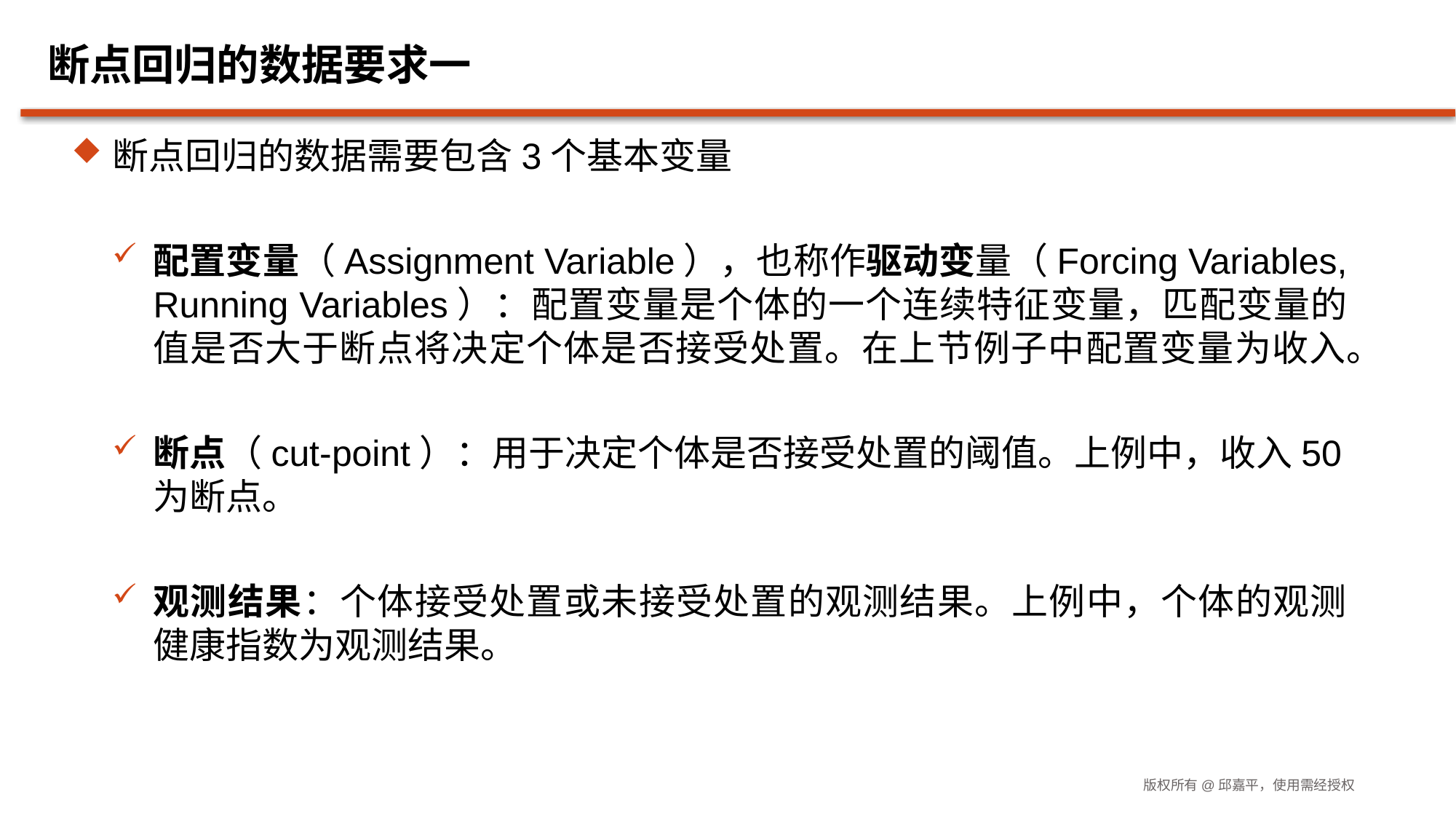

# 断点回归的数据要求一
断点回归的数据需要包含3个基本变量

配置变量（Assignment Variable），也称作驱动变量（Forcing Variables, Running Variables）：配置变量是个体的一个连续特征变量，匹配变量的值是否大于断点将决定个体是否接受处置。在上节例子中配置变量为收入。

断点（cut-point）：用于决定个体是否接受处置的阈值。上例中，收入50为断点。

观测结果：个体接受处置或未接受处置的观测结果。上例中，个体的观测健康指数为观测结果。

版权所有@邱嘉平，使用需经授权